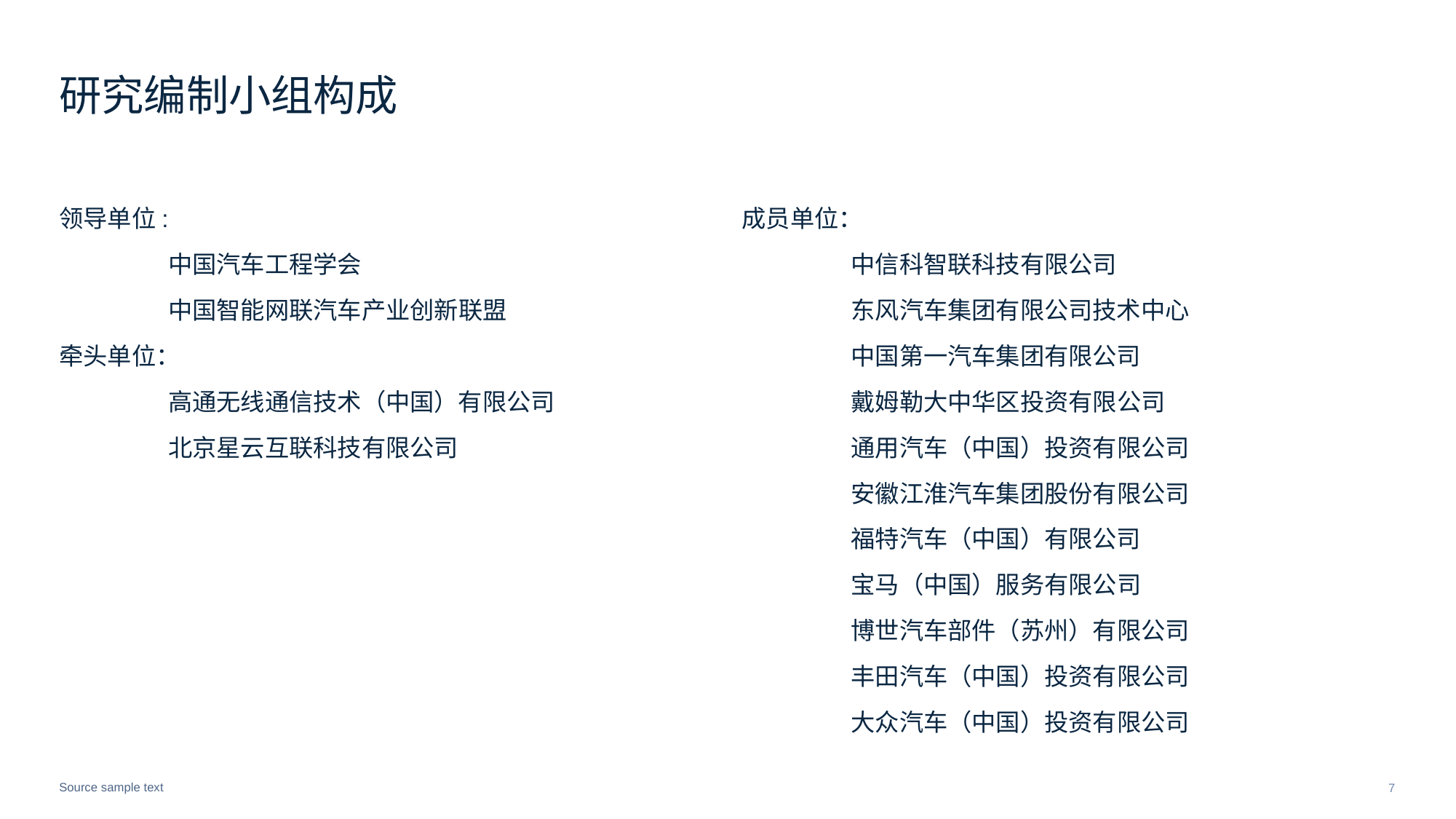

# 研究编制小组构成

领导单位:
	中国汽车工程学会
	中国智能网联汽车产业创新联盟
牵头单位：
	高通无线通信技术（中国）有限公司
	北京星云互联科技有限公司

成员单位：
	中信科智联科技有限公司
	东风汽车集团有限公司技术中心
	中国第一汽车集团有限公司
	戴姆勒大中华区投资有限公司
	通用汽车（中国）投资有限公司
	安徽江淮汽车集团股份有限公司
	福特汽车（中国）有限公司
	宝马（中国）服务有限公司
	博世汽车部件（苏州）有限公司
	丰田汽车（中国）投资有限公司
	大众汽车（中国）投资有限公司

Source sample text